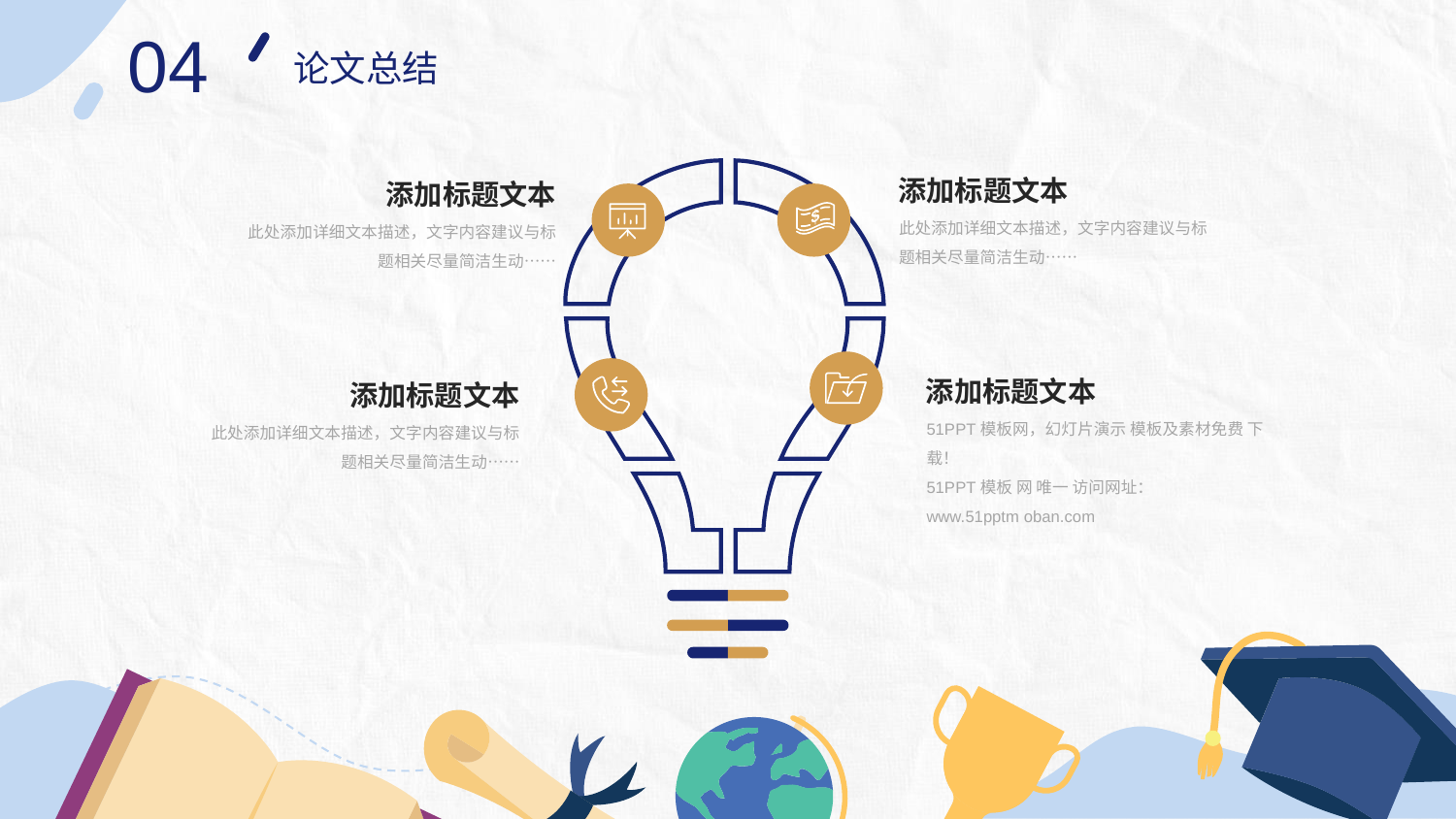

04

论文总结

添加标题文本
此处添加详细文本描述，文字内容建议与标题相关尽量简洁生动……
添加标题文本
此处添加详细文本描述，文字内容建议与标题相关尽量简洁生动……

添加标题文本
51PPT模板网，幻灯片演示 模板及素材免费 下载！
51PPT模板 网 唯一 访问网址：
www.51pptm oban.com
添加标题文本
此处添加详细文本描述，文字内容建议与标题相关尽量简洁生动……